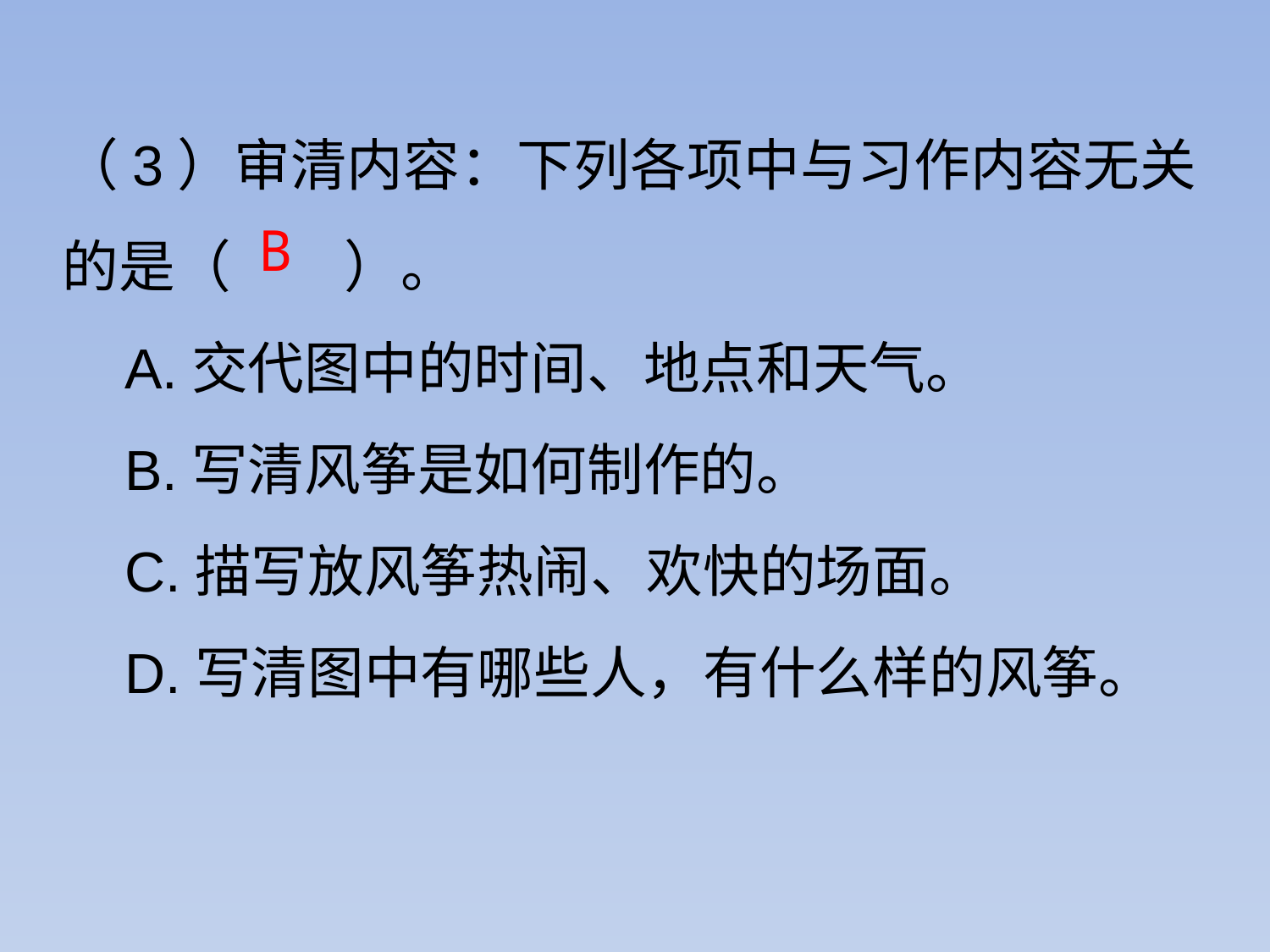

（3）审清内容：下列各项中与习作内容无关的是（　　）。
    A.交代图中的时间、地点和天气。
    B.写清风筝是如何制作的。
    C.描写放风筝热闹、欢快的场面。
    D.写清图中有哪些人，有什么样的风筝。

B